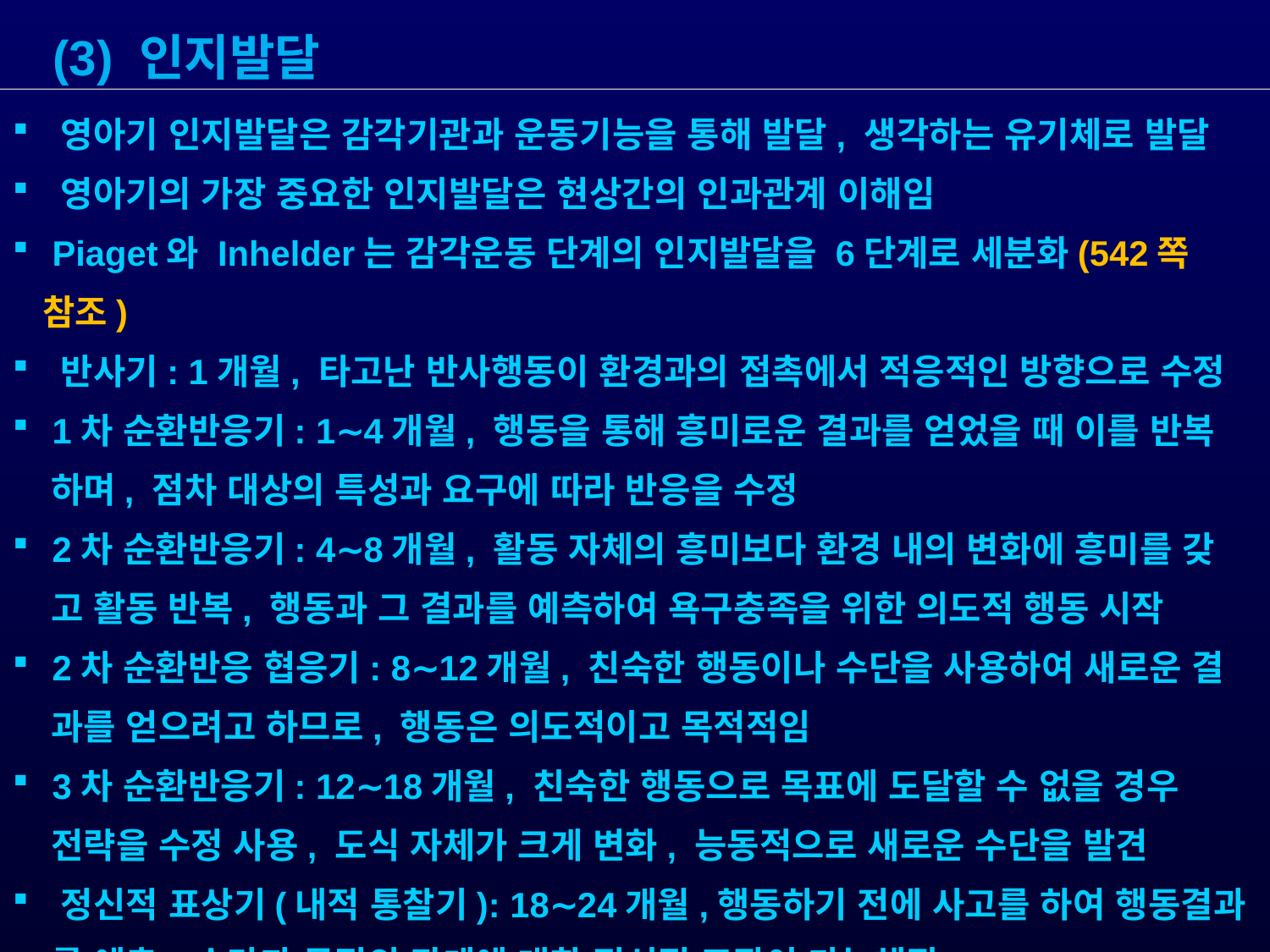

(3) 인지발달
 영아기 인지발달은 감각기관과 운동기능을 통해 발달, 생각하는 유기체로 발달
 영아기의 가장 중요한 인지발달은 현상간의 인과관계 이해임
 Piaget와 Inhelder는 감각운동 단계의 인지발달을 6단계로 세분화(542쪽 참조)
 반사기: 1개월, 타고난 반사행동이 환경과의 접촉에서 적응적인 방향으로 수정
 1차 순환반응기: 1∼4개월, 행동을 통해 흥미로운 결과를 얻었을 때 이를 반복
   하며, 점차 대상의 특성과 요구에 따라 반응을 수정
 2차 순환반응기: 4∼8개월, 활동 자체의 흥미보다 환경 내의 변화에 흥미를 갖
   고 활동 반복, 행동과 그 결과를 예측하여 욕구충족을 위한 의도적 행동 시작
 2차 순환반응 협응기: 8∼12개월, 친숙한 행동이나 수단을 사용하여 새로운 결
   과를 얻으려고 하므로, 행동은 의도적이고 목적적임
 3차 순환반응기: 12∼18개월, 친숙한 행동으로 목표에 도달할 수 없을 경우
   전략을 수정 사용, 도식 자체가 크게 변화, 능동적으로 새로운 수단을 발견
 정신적 표상기(내적 통찰기): 18∼24개월,행동하기 전에 사고를 하여 행동결과
   를 예측, 수단과 목적의 관계에 대한 정신적 조작이 가능해짐